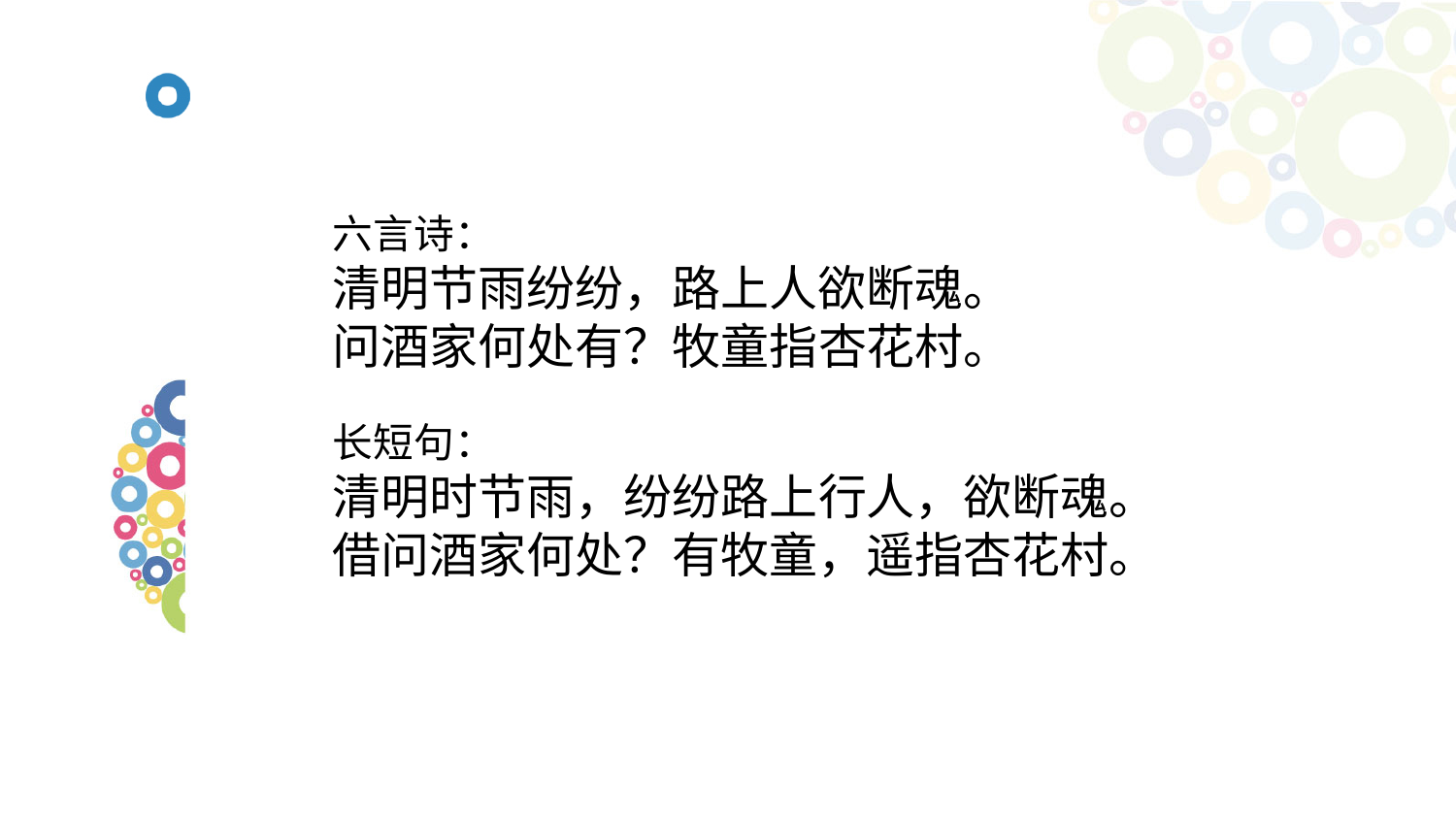

六言诗：
清明节雨纷纷，路上人欲断魂。
问酒家何处有？牧童指杏花村。

长短句：
清明时节雨，纷纷路上行人，欲断魂。
借问酒家何处？有牧童，遥指杏花村。